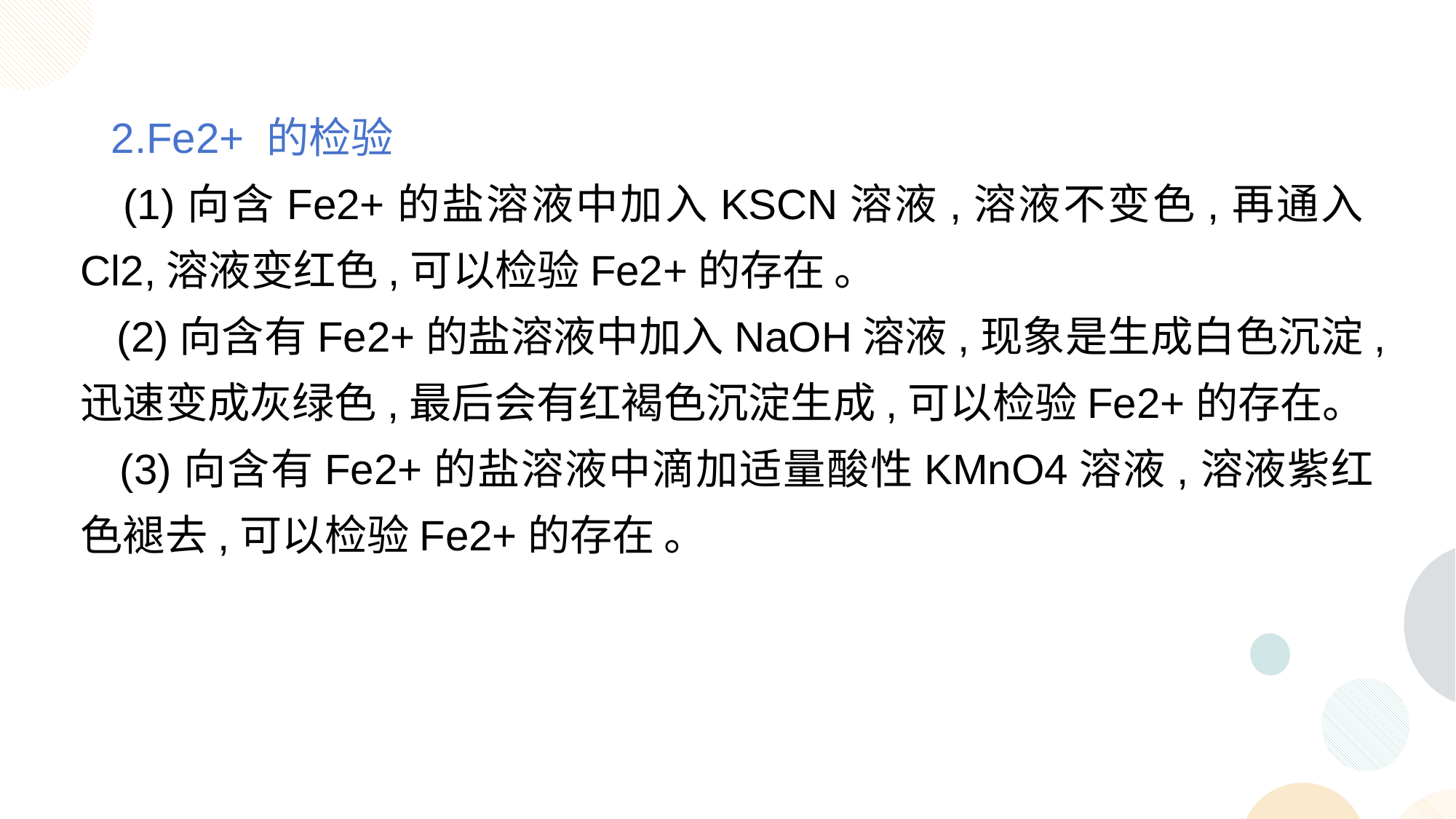

2.Fe2+ 的检验
   (1)向含Fe2+的盐溶液中加入KSCN溶液,溶液不变色,再通入Cl2,溶液变红色,可以检验Fe2+的存在 。
   (2)向含有Fe2+的盐溶液中加入NaOH溶液,现象是生成白色沉淀,迅速变成灰绿色,最后会有红褐色沉淀生成,可以检验Fe2+的存在。
   (3)向含有Fe2+的盐溶液中滴加适量酸性KMnO4溶液,溶液紫红色褪去,可以检验Fe2+的存在 。